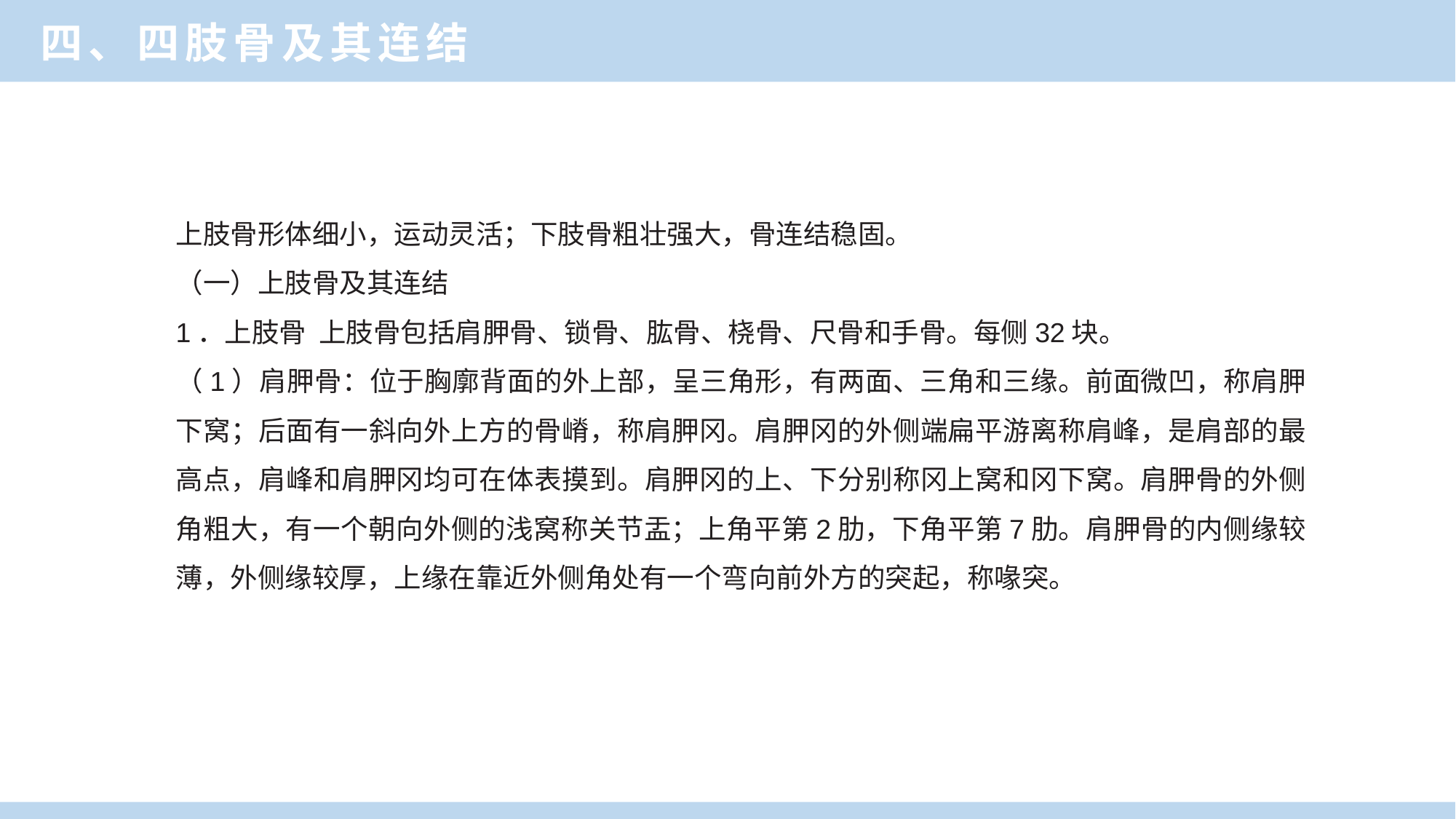

四、四肢骨及其连结

上肢骨形体细小，运动灵活；下肢骨粗壮强大，骨连结稳固。
（一）上肢骨及其连结
1．上肢骨  上肢骨包括肩胛骨、锁骨、肱骨、桡骨、尺骨和手骨。每侧32块。
（1）肩胛骨：位于胸廓背面的外上部，呈三角形，有两面、三角和三缘。前面微凹，称肩胛下窝；后面有一斜向外上方的骨嵴，称肩胛冈。肩胛冈的外侧端扁平游离称肩峰，是肩部的最高点，肩峰和肩胛冈均可在体表摸到。肩胛冈的上、下分别称冈上窝和冈下窝。肩胛骨的外侧角粗大，有一个朝向外侧的浅窝称关节盂；上角平第2肋，下角平第7肋。肩胛骨的内侧缘较薄，外侧缘较厚，上缘在靠近外侧角处有一个弯向前外方的突起，称喙突。